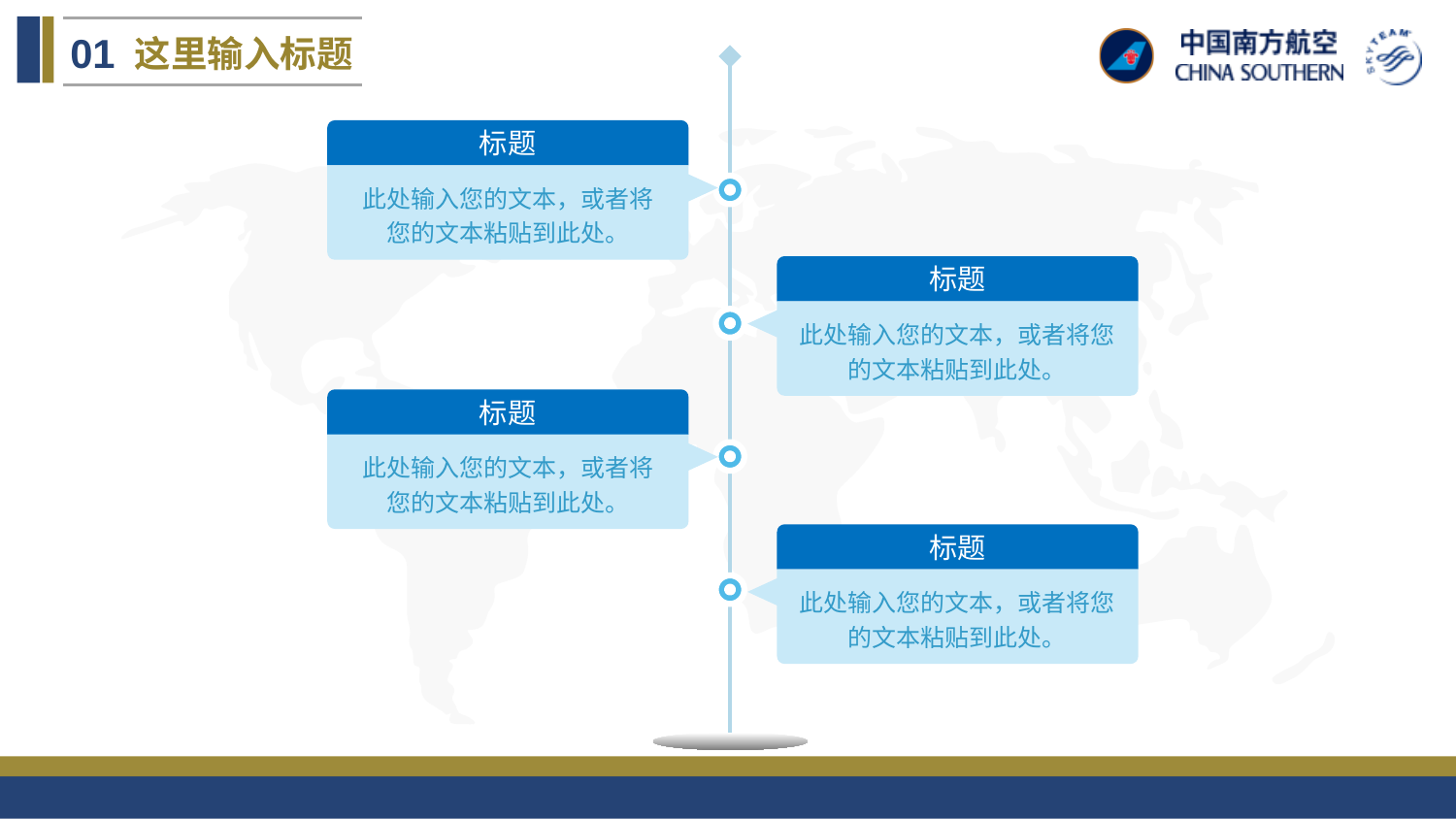

01
这里输入标题
标题
此处输入您的文本，或者将您的文本粘贴到此处。

标题
此处输入您的文本，或者将您的文本粘贴到此处。

标题
此处输入您的文本，或者将您的文本粘贴到此处。

标题
此处输入您的文本，或者将您的文本粘贴到此处。